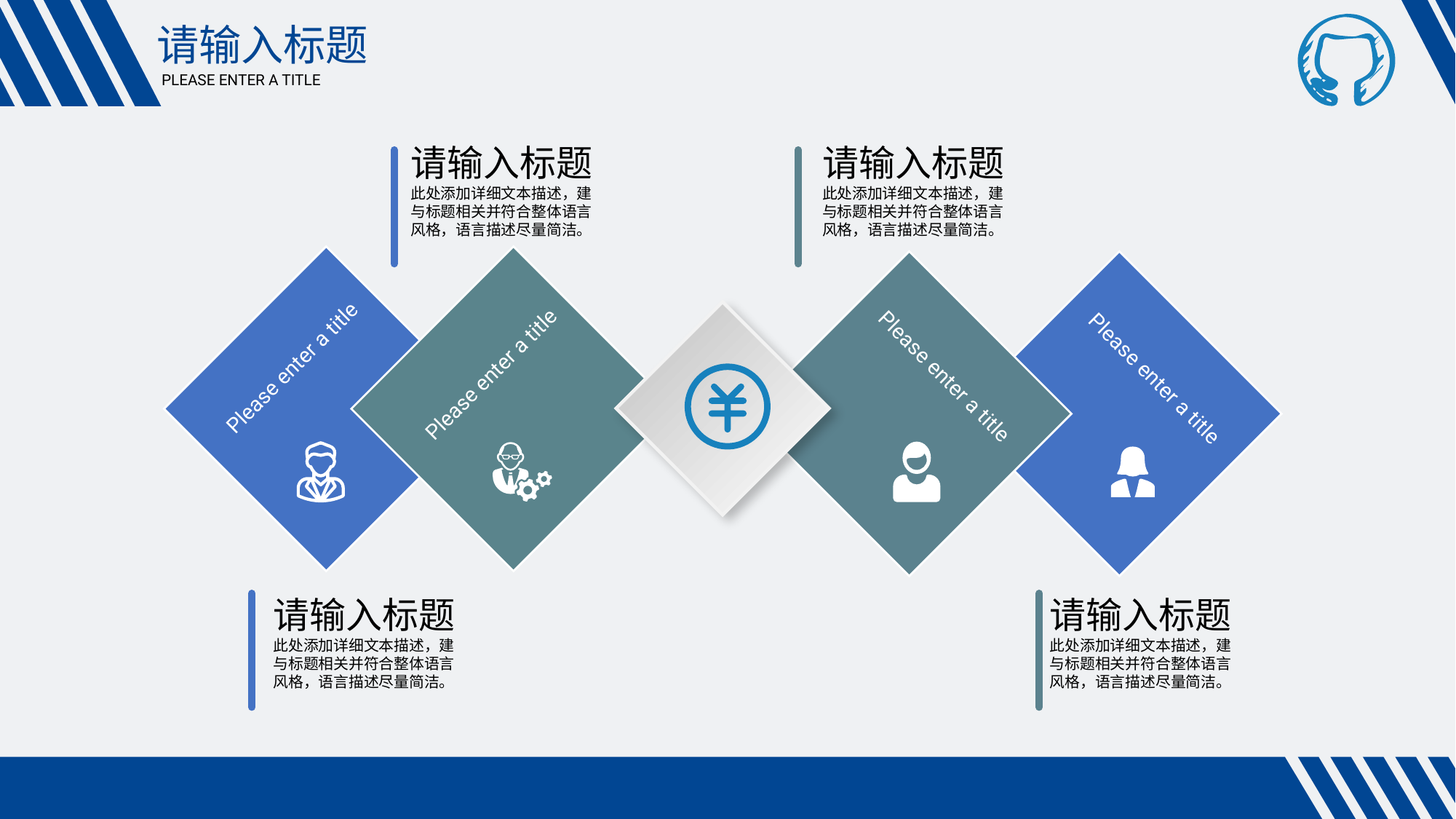

请输入标题
PLEASE ENTER A TITLE

请输入标题
此处添加详细文本描述，建与标题相关并符合整体语言风格，语言描述尽量简洁。
请输入标题
此处添加详细文本描述，建与标题相关并符合整体语言风格，语言描述尽量简洁。

Please enter a title
Please enter a title
Please enter a title

Please enter a title

请输入标题
此处添加详细文本描述，建与标题相关并符合整体语言风格，语言描述尽量简洁。
请输入标题
此处添加详细文本描述，建与标题相关并符合整体语言风格，语言描述尽量简洁。